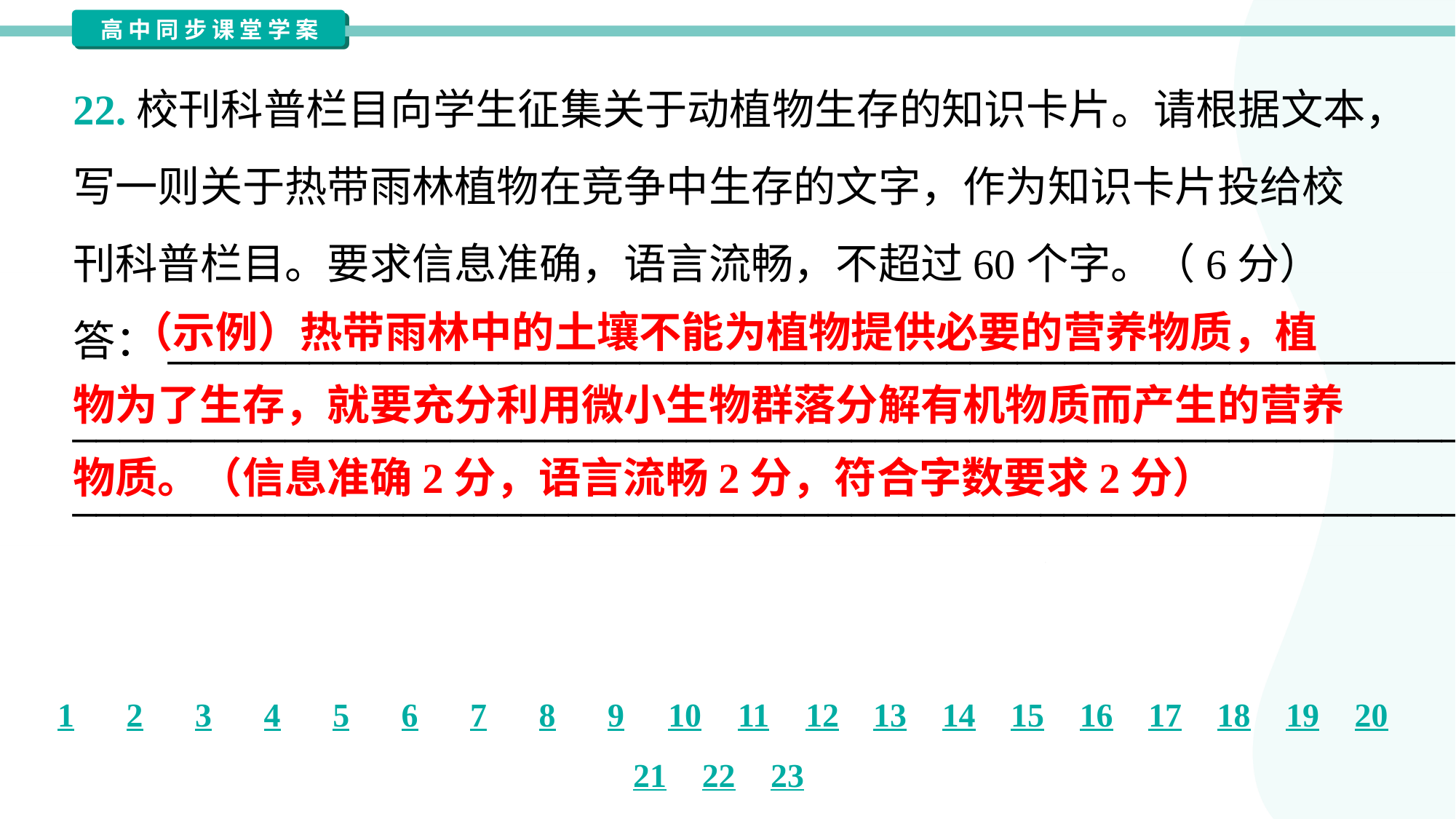

22.校刊科普栏目向学生征集关于动植物生存的知识卡片。请根据文本，
写一则关于热带雨林植物在竞争中生存的文字，作为知识卡片投给校
刊科普栏目。要求信息准确，语言流畅，不超过60个字。（6分）
答：_________________________________________________________
_____________________________________________________________
_____________________________________________________________
     （示例）热带雨林中的土壤不能为植物提供必要的营养物质，植
物为了生存，就要充分利用微小生物群落分解有机物质而产生的营养
物质。（信息准确2分，语言流畅2分，符合字数要求2分）